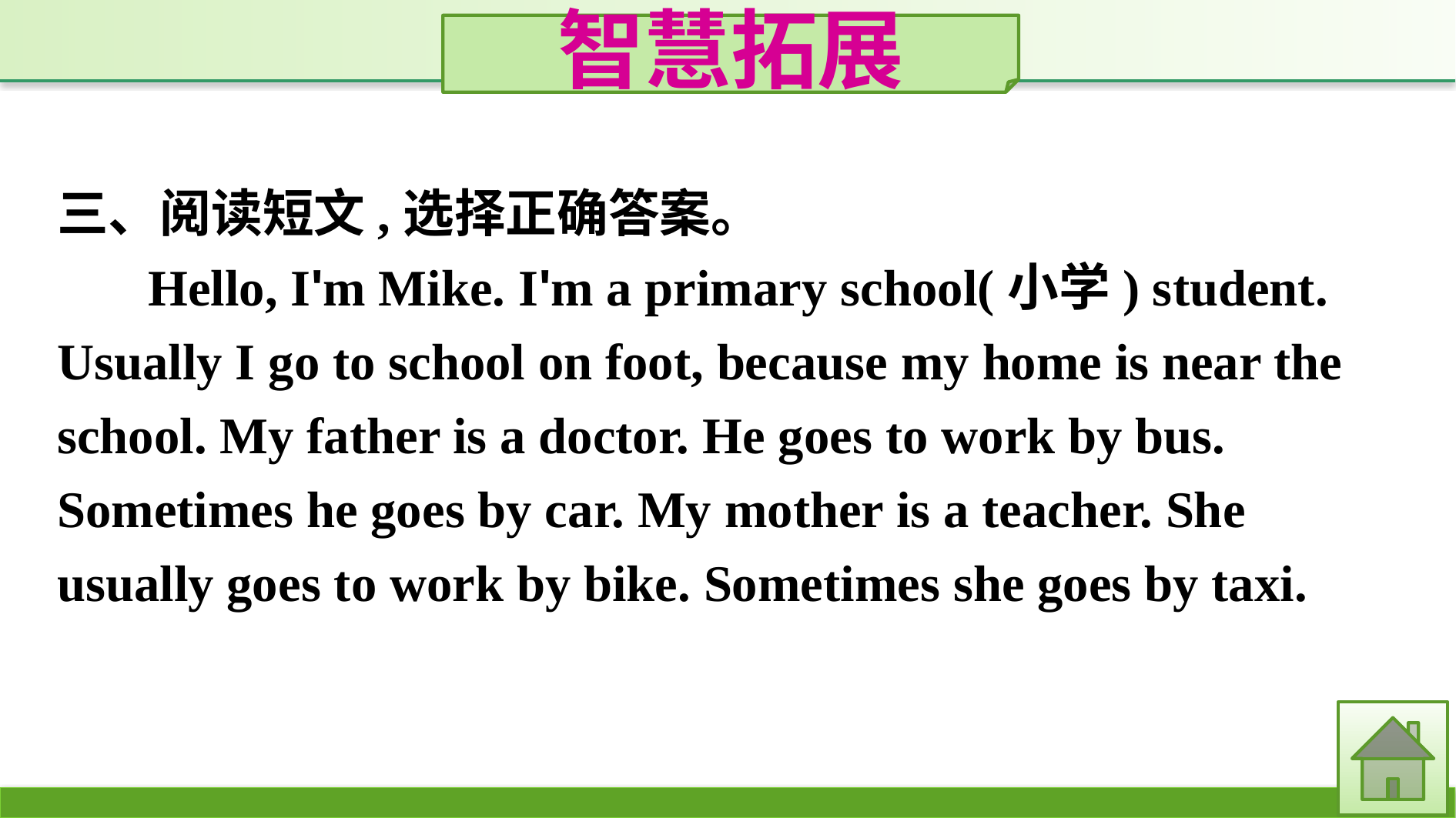

智慧拓展
三、阅读短文,选择正确答案。
Hello, I'm Mike. I'm a primary school(小学) student. Usually I go to school on foot, because my home is near the school. My father is a doctor. He goes to work by bus. Sometimes he goes by car. My mother is a teacher. She usually goes to work by bike. Sometimes she goes by taxi.